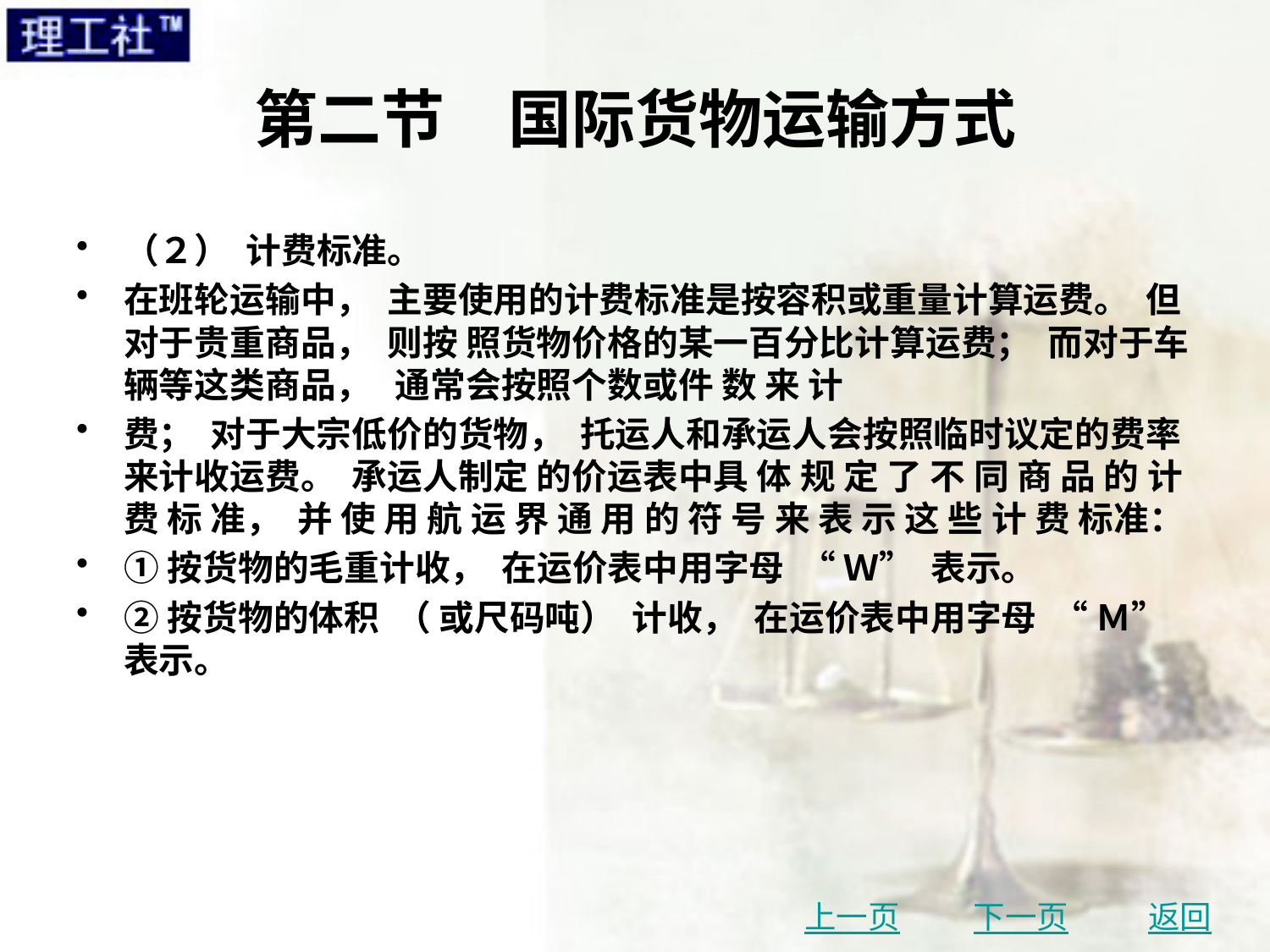

# 第二节　国际货物运输方式
（２）  计费标准。
在班轮运输中，  主要使用的计费标准是按容积或重量计算运费。  但对于贵重商品，  则按 照货物价格的某一百分比计算运费；  而对于车辆等这类商品，   通常会按照个数或件 数 来 计
费；  对于大宗低价的货物，  托运人和承运人会按照临时议定的费率来计收运费。  承运人制定 的价运表中具 体 规 定 了 不 同 商 品 的 计 费 标 准，  并 使 用 航 运 界 通 用 的 符 号 来 表 示 这 些 计 费 标准：
①按货物的毛重计收，  在运价表中用字母  “ Ｗ”  表示。
②按货物的体积  （ 或尺码吨）  计收，  在运价表中用字母  “ Ｍ”  表示。
上一页
下一页
返回